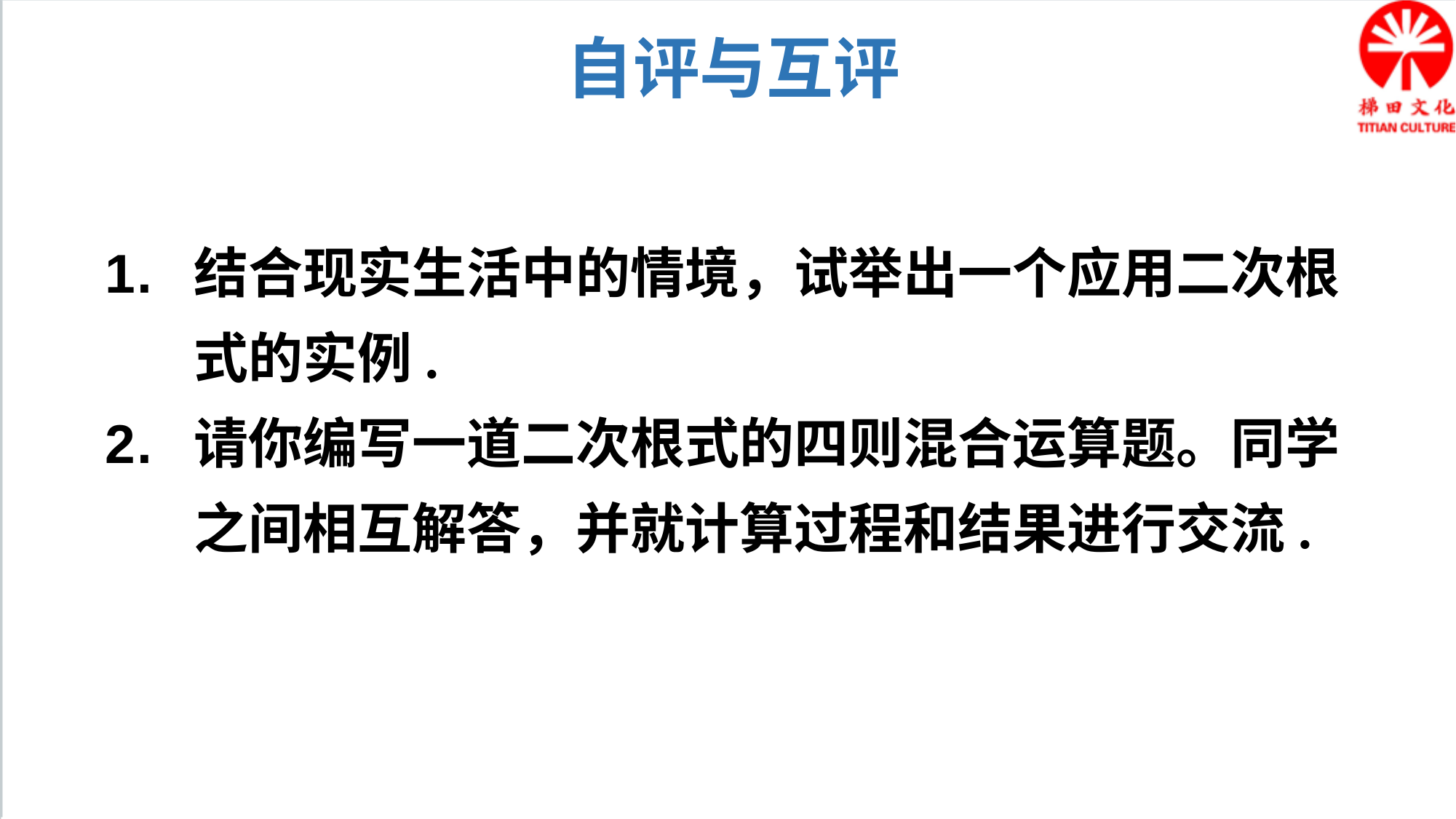

自评与互评
结合现实生活中的情境，试举出一个应用二次根式的实例.
请你编写一道二次根式的四则混合运算题。同学之间相互解答，并就计算过程和结果进行交流.